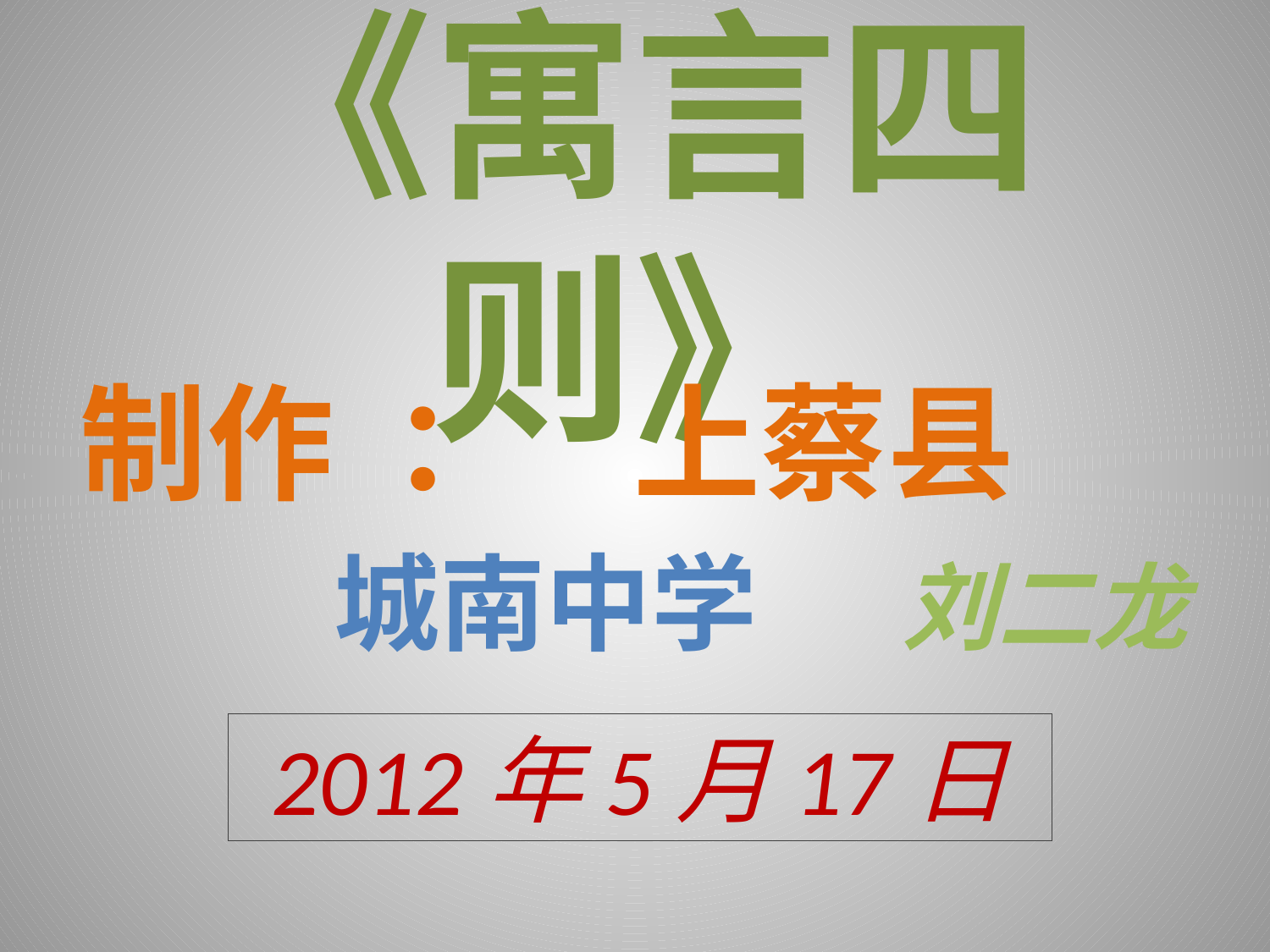

# 《寓言四则》
	制作  ：    上蔡县
			城南中学      刘二龙
2012年5月17日